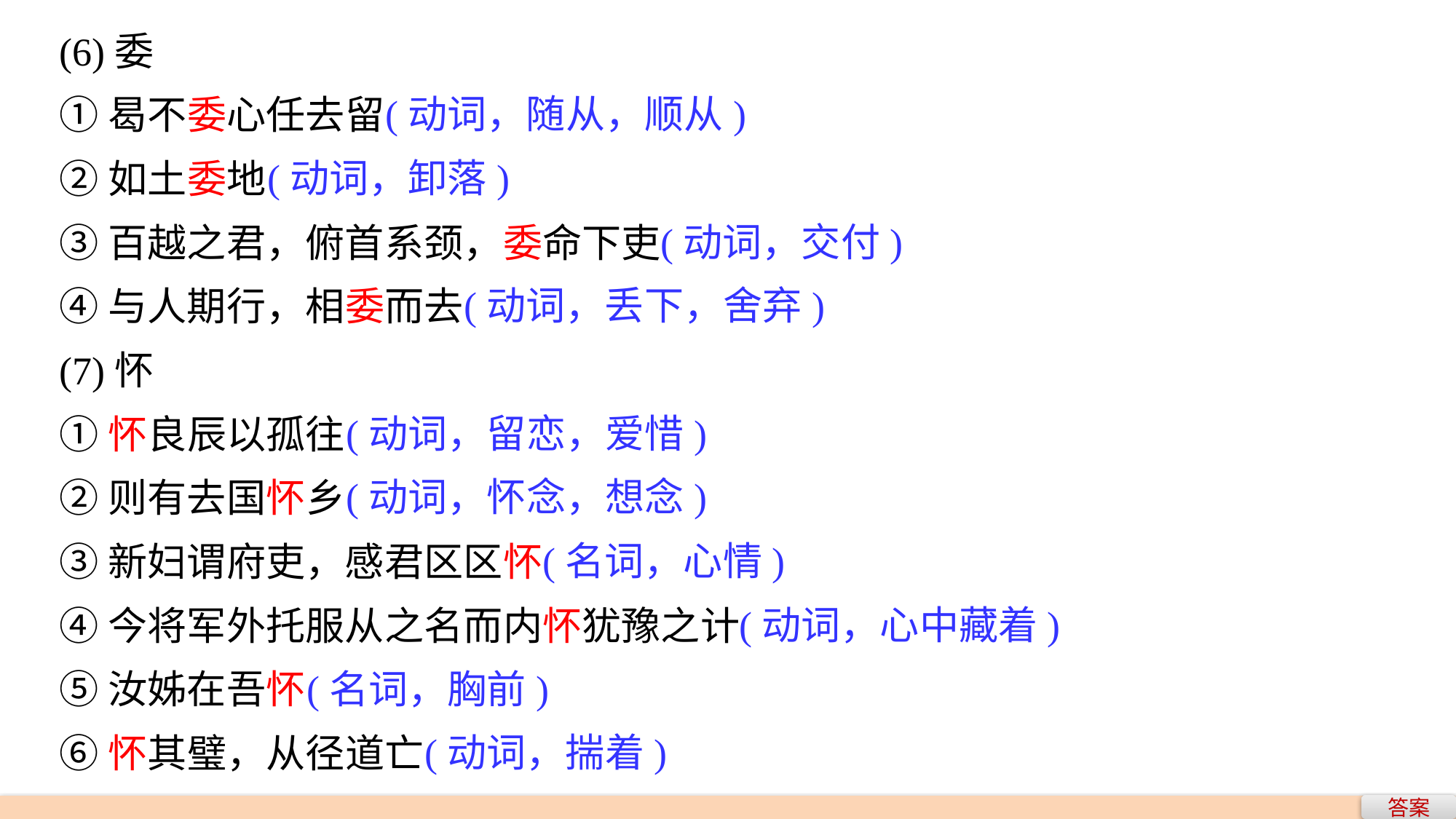

(6)委
①曷不委心任去留
②如土委地
③百越之君，俯首系颈，委命下吏
④与人期行，相委而去
(7)怀
①怀良辰以孤往
②则有去国怀乡
③新妇谓府吏，感君区区怀
④今将军外托服从之名而内怀犹豫之计
⑤汝姊在吾怀
⑥怀其璧，从径道亡
            (动词，随从，顺从)
(动词，卸落)
                                        (动词，交付)
                    (动词，丢下，舍弃)

        (动词，留恋，爱惜)
        (动词，怀念，想念)
                            (名词，心情)
                                                (动词，心中藏着)
    (名词，胸前)
                (动词，揣着)
答案